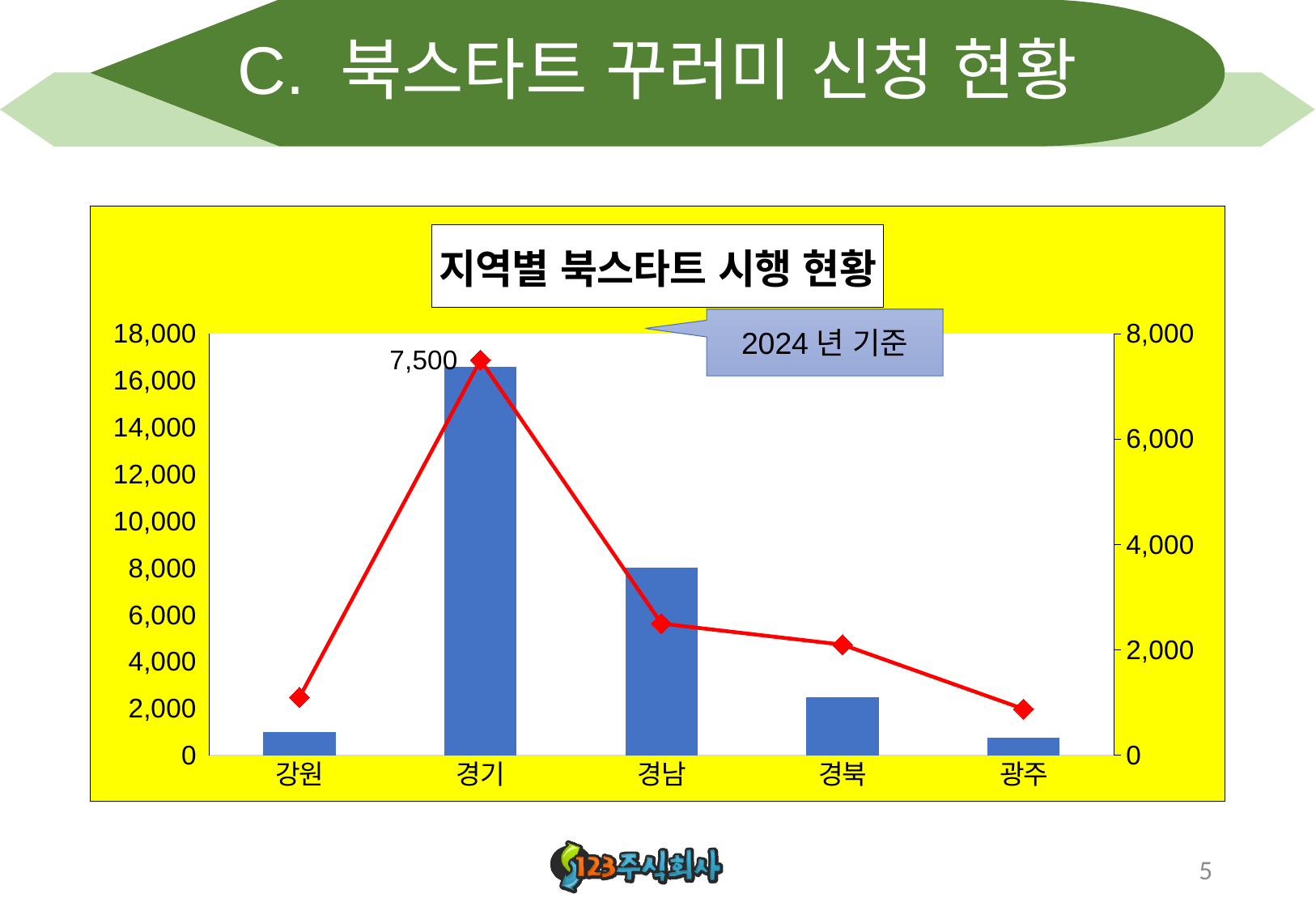

# C. 북스타트 꾸러미 신청 현황

### Chart: 지역별 북스타트 시행 현황

| Category | 북스타트 | 북스타트플러스 |
|---|---|---|
| 강원 | 1008.0 | 1100.0 |
| 경기 | 16600.0 | 7500.0 |
| 경남 | 8010.0 | 2500.0 |
| 경북 | 2500.0 | 2100.0 |
| 광주 | 760.0 | 880.0 |
2024년 기준
5